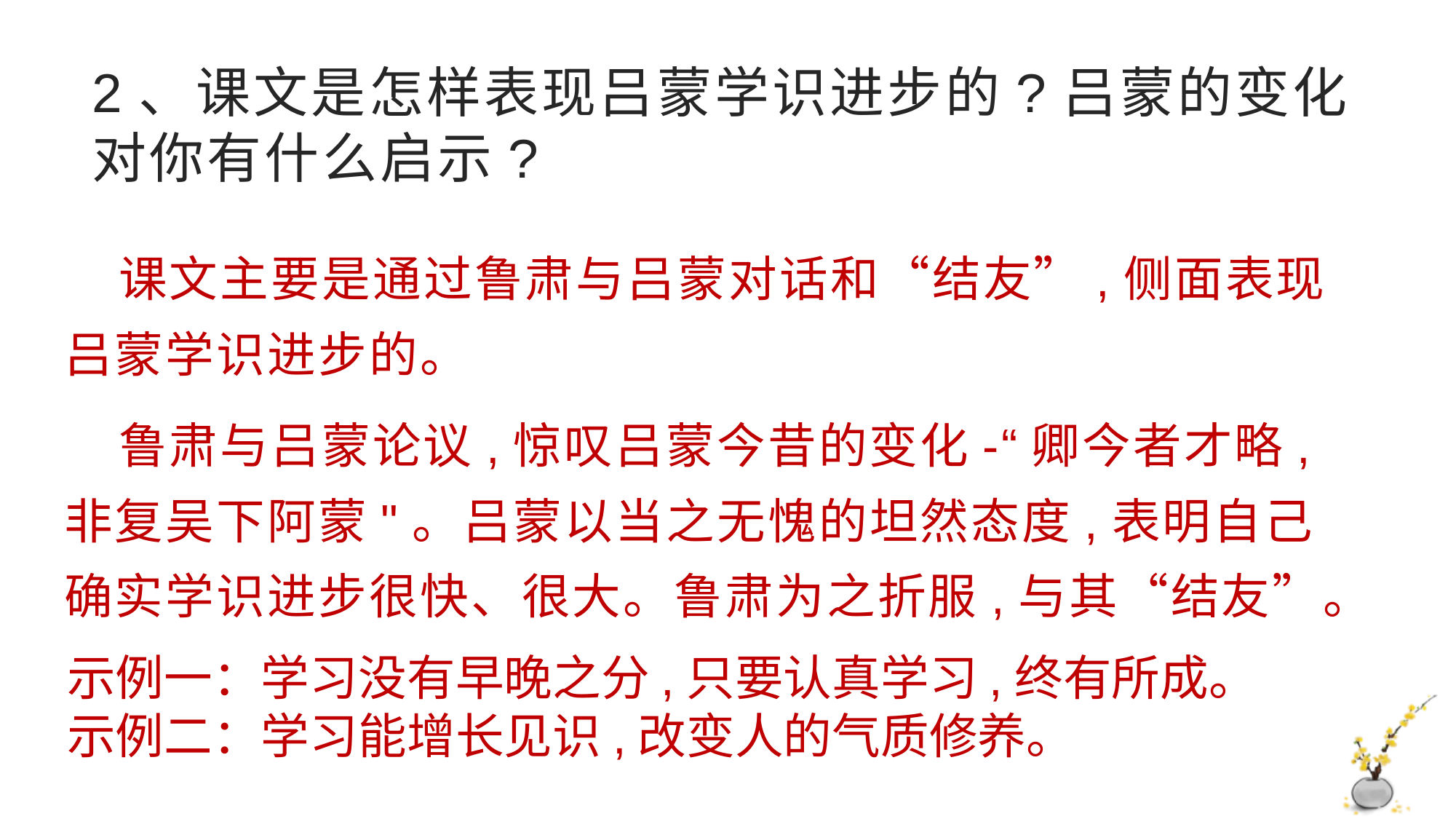

# 2、课文是怎样表现吕蒙学识进步的?吕蒙的变化对你有什么启示?
课文主要是通过鲁肃与吕蒙对话和“结友”,侧面表现吕蒙学识进步的。
鲁肃与吕蒙论议,惊叹吕蒙今昔的变化-“卿今者才略,非复吴下阿蒙"。吕蒙以当之无愧的坦然态度,表明自己确实学识进步很快、很大。鲁肃为之折服,与其“结友”。

示例一：学习没有早晚之分,只要认真学习,终有所成。
示例二：学习能增长见识,改变人的气质修养。